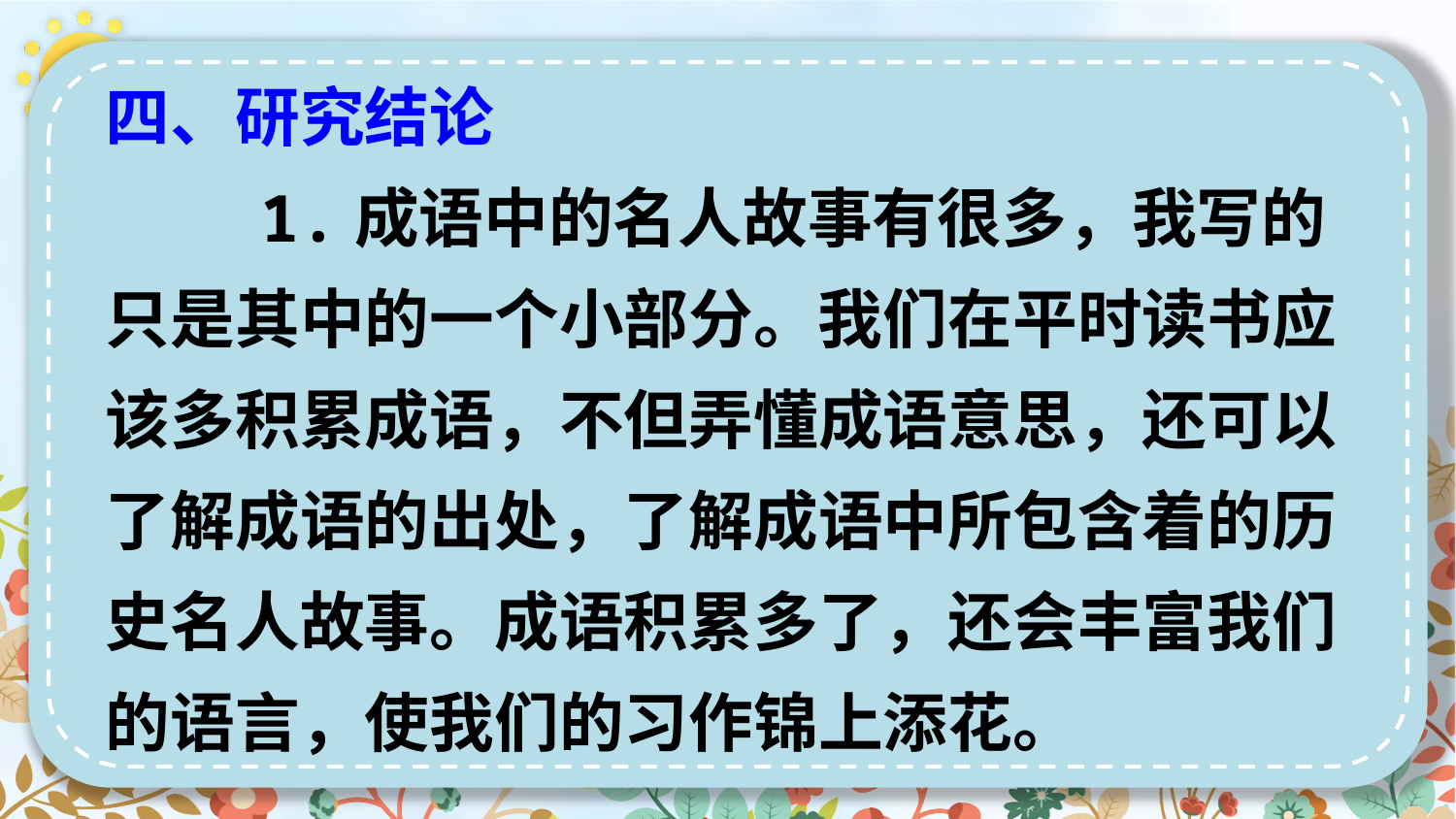

四、研究结论
    1.成语中的名人故事有很多，我写的只是其中的一个小部分。我们在平时读书应该多积累成语，不但弄懂成语意思，还可以了解成语的出处，了解成语中所包含着的历史名人故事。成语积累多了，还会丰富我们的语言，使我们的习作锦上添花。